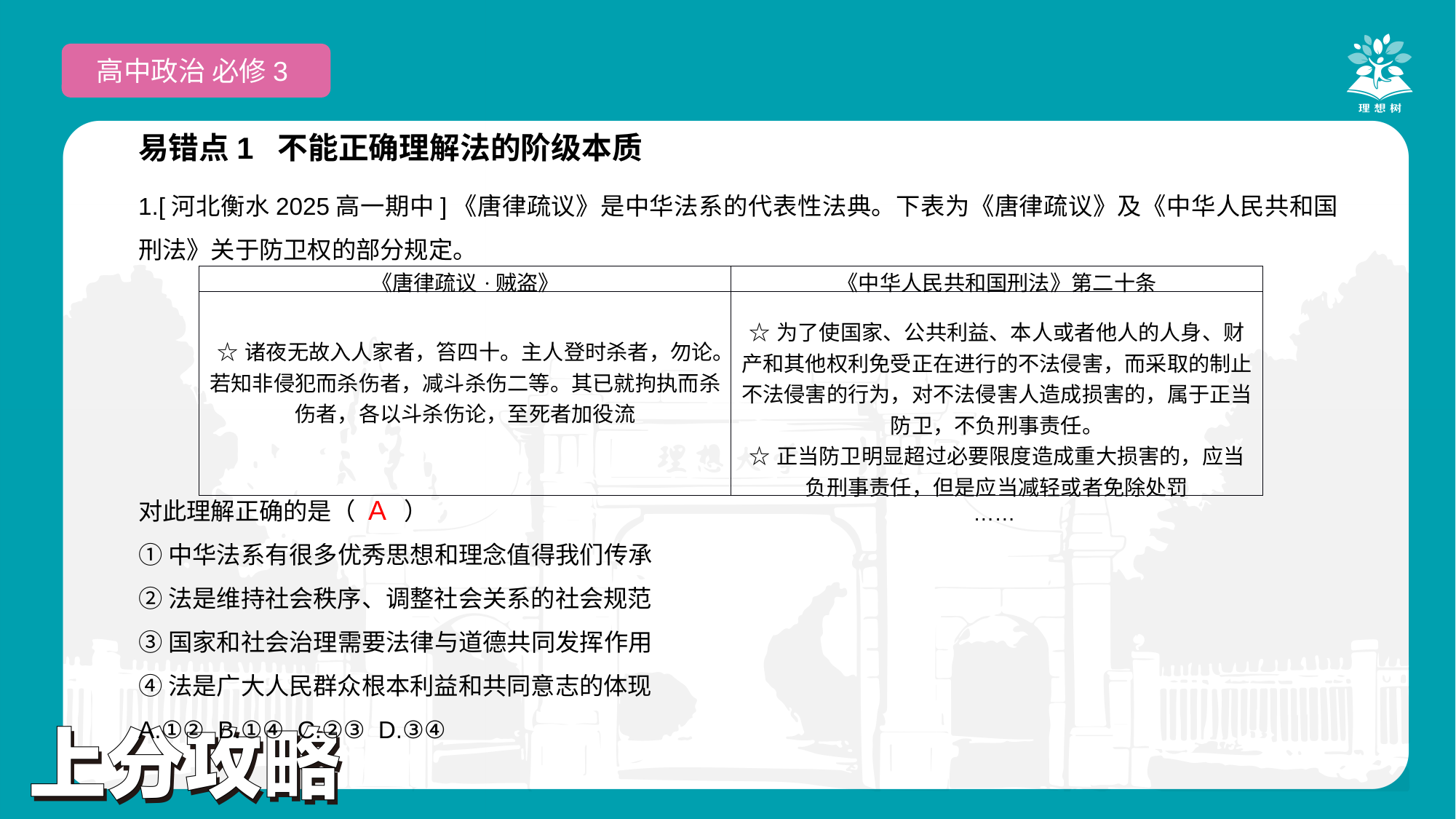

高中政治 必修3
易错点1  不能正确理解法的阶级本质
1.[河北衡水2025高一期中]《唐律疏议》是中华法系的代表性法典。下表为《唐律疏议》及《中华人民共和国刑法》关于防卫权的部分规定。

对此理解正确的是（　　）
①中华法系有很多优秀思想和理念值得我们传承
②法是维持社会秩序、调整社会关系的社会规范
③国家和社会治理需要法律与道德共同发挥作用
④法是广大人民群众根本利益和共同意志的体现
A.①②  B.①④  C.②③  D.③④

| 《唐律疏议·贼盗》 | 《中华人民共和国刑法》第二十条 |
| --- | --- |
| ☆诸夜无故入人家者，笞四十。主人登时杀者，勿论。若知非侵犯而杀伤者，减斗杀伤二等。其已就拘执而杀伤者，各以斗杀伤论，至死者加役流 | ☆为了使国家、公共利益、本人或者他人的人身、财产和其他权利免受正在进行的不法侵害，而采取的制止不法侵害的行为，对不法侵害人造成损害的，属于正当防卫，不负刑事责任。 ☆正当防卫明显超过必要限度造成重大损害的，应当负刑事责任，但是应当减轻或者免除处罚 …… |
 A